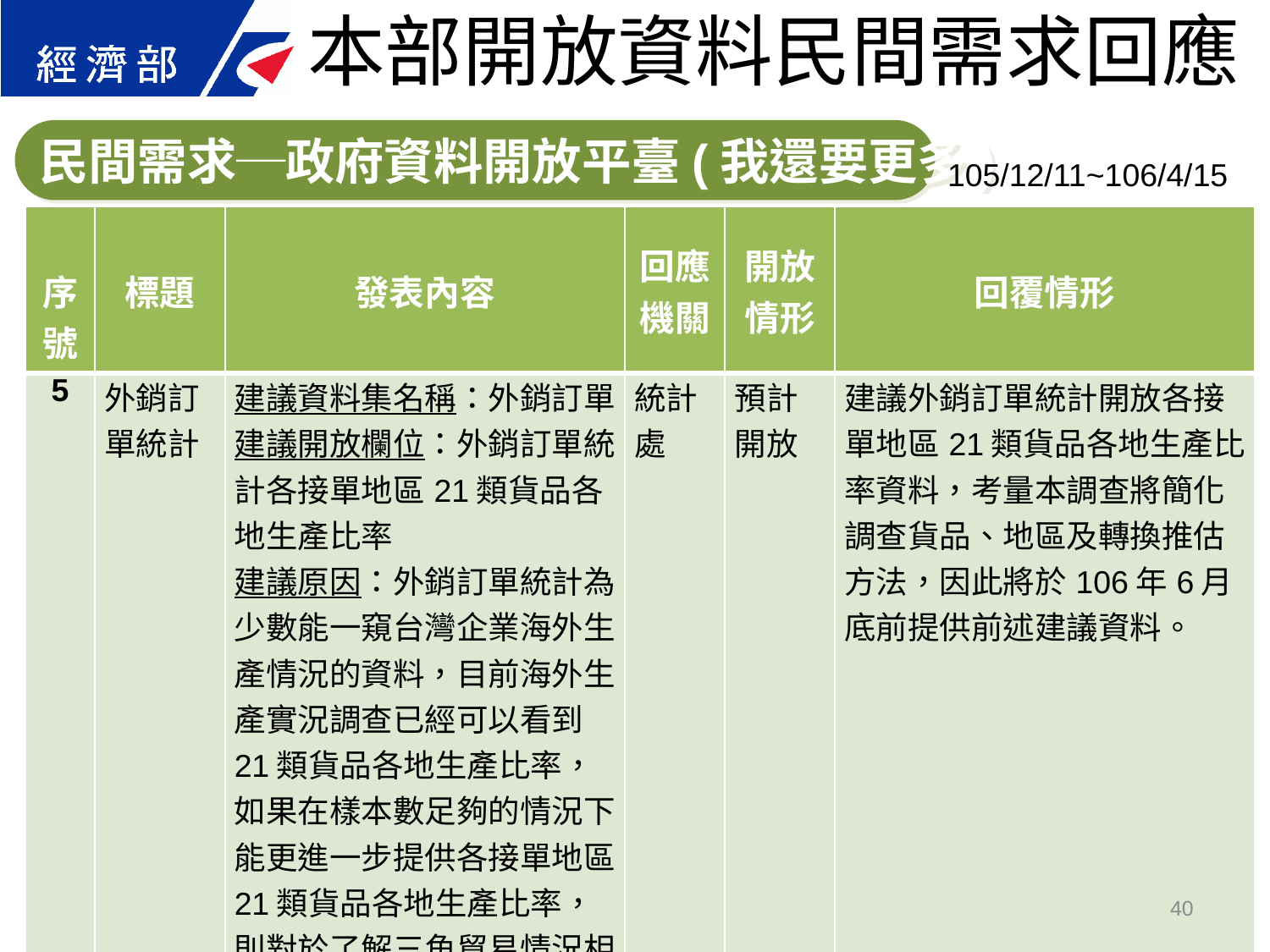

本部開放資料民間需求回應
民間需求─政府資料開放平臺(我還要更多)
105/12/11~106/4/15
| 序號 | 標題 | 發表內容 | 回應 機關 | 開放 情形 | 回覆情形 |
| --- | --- | --- | --- | --- | --- |
| 5 | 外銷訂單統計 | 建議資料集名稱：外銷訂單 建議開放欄位：外銷訂單統計各接單地區21類貨品各地生產比率 建議原因：外銷訂單統計為少數能一窺台灣企業海外生產情況的資料，目前海外生產實況調查已經可以看到21類貨品各地生產比率，如果在樣本數足夠的情況下，能更進一步提供各接單地區21類貨品各地生產比率，則對於了解三角貿易情況相當有幫助。 | 統計處 | 預計開放 | 建議外銷訂單統計開放各接單地區21類貨品各地生產比率資料，考量本調查將簡化調查貨品、地區及轉換推估方法，因此將於106年6月底前提供前述建議資料。 |
40